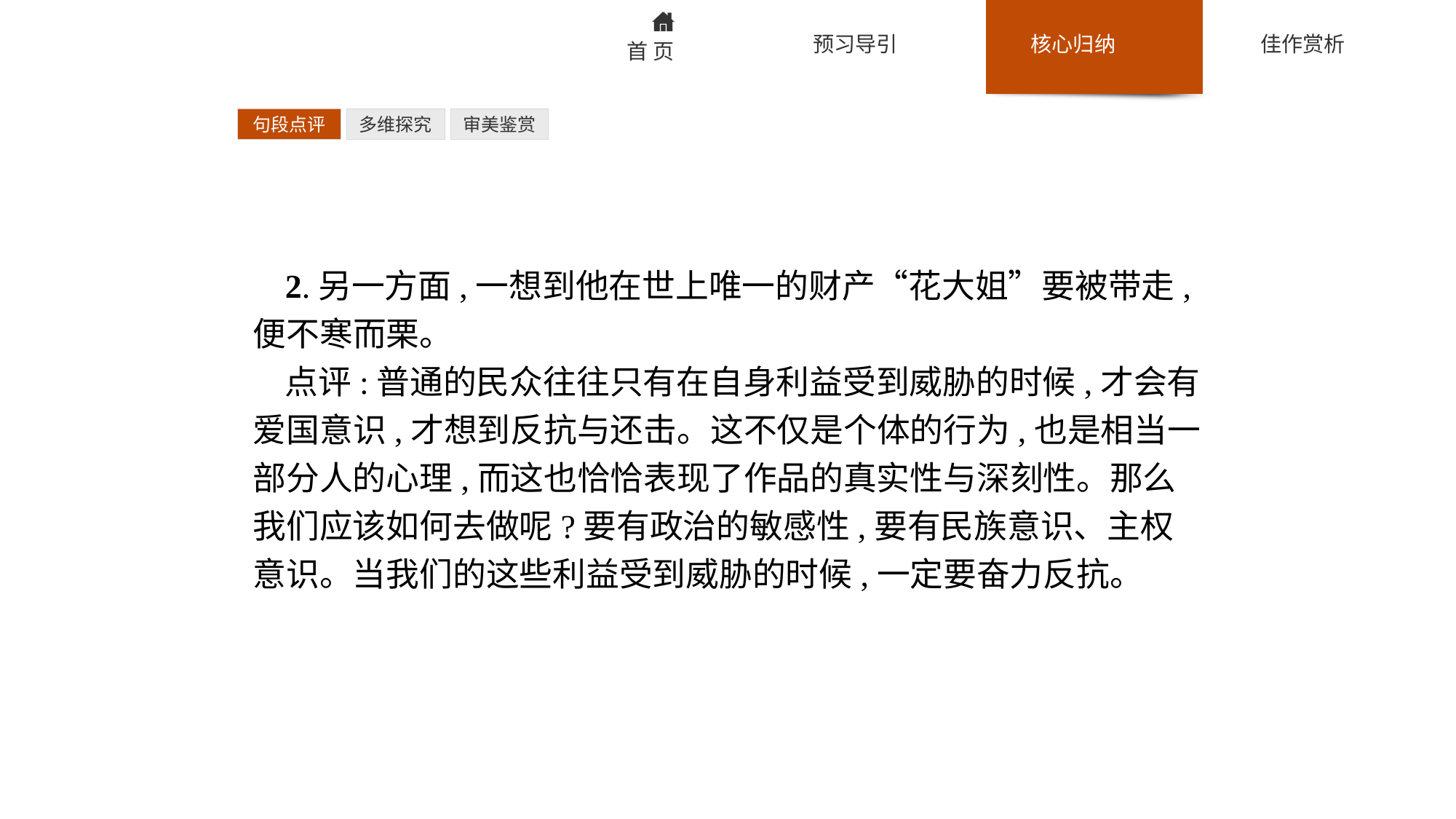

句段点评
多维探究
审美鉴赏
2.另一方面,一想到他在世上唯一的财产“花大姐”要被带走,便不寒而栗。
点评:普通的民众往往只有在自身利益受到威胁的时候,才会有爱国意识,才想到反抗与还击。这不仅是个体的行为,也是相当一部分人的心理,而这也恰恰表现了作品的真实性与深刻性。那么我们应该如何去做呢?要有政治的敏感性,要有民族意识、主权意识。当我们的这些利益受到威胁的时候,一定要奋力反抗。